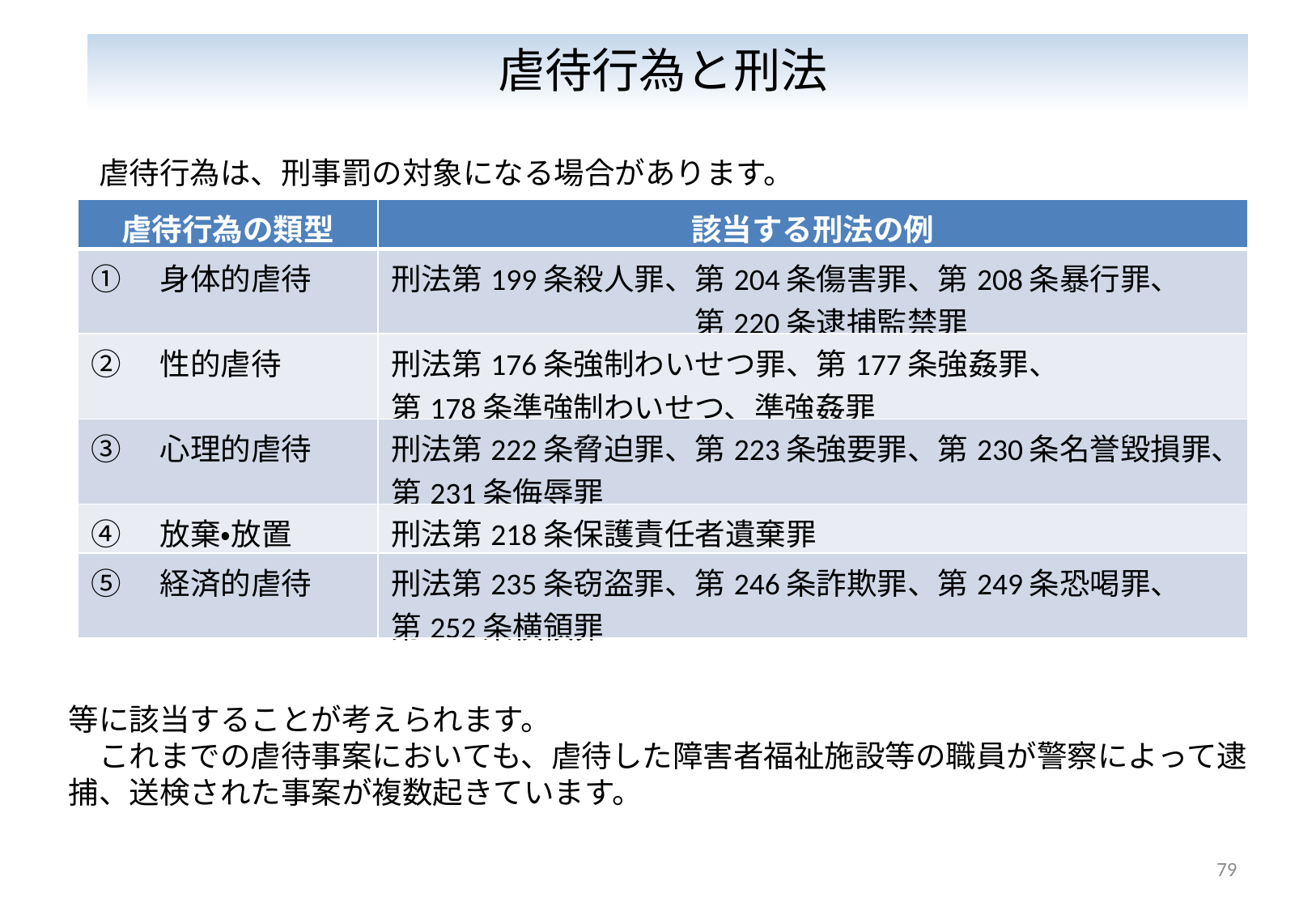

虐待行為と刑法

　虐待行為は、刑事罰の対象になる場合があります。

等に該当することが考えられます。
　これまでの虐待事案においても、虐待した障害者福祉施設等の職員が警察によって逮捕、送検された事案が複数起きています。
| 虐待行為の類型 | 該当する刑法の例 |
| --- | --- |
| ①　身体的虐待 | 刑法第199条殺人罪、第204条傷害罪、第208条暴行罪、　　　　　　　　　　　第220条逮捕監禁罪 |
| ②　性的虐待 | 刑法第176条強制わいせつ罪、第177条強姦罪、 第178条準強制わいせつ、準強姦罪 |
| ③　心理的虐待 | 刑法第222条脅迫罪、第223条強要罪、第230条名誉毀損罪、 第231条侮辱罪 |
| ④　放棄・放置 | 刑法第218条保護責任者遺棄罪 |
| ⑤　経済的虐待 | 刑法第235条窃盗罪、第246条詐欺罪、第249条恐喝罪、 第252条横領罪 |
79